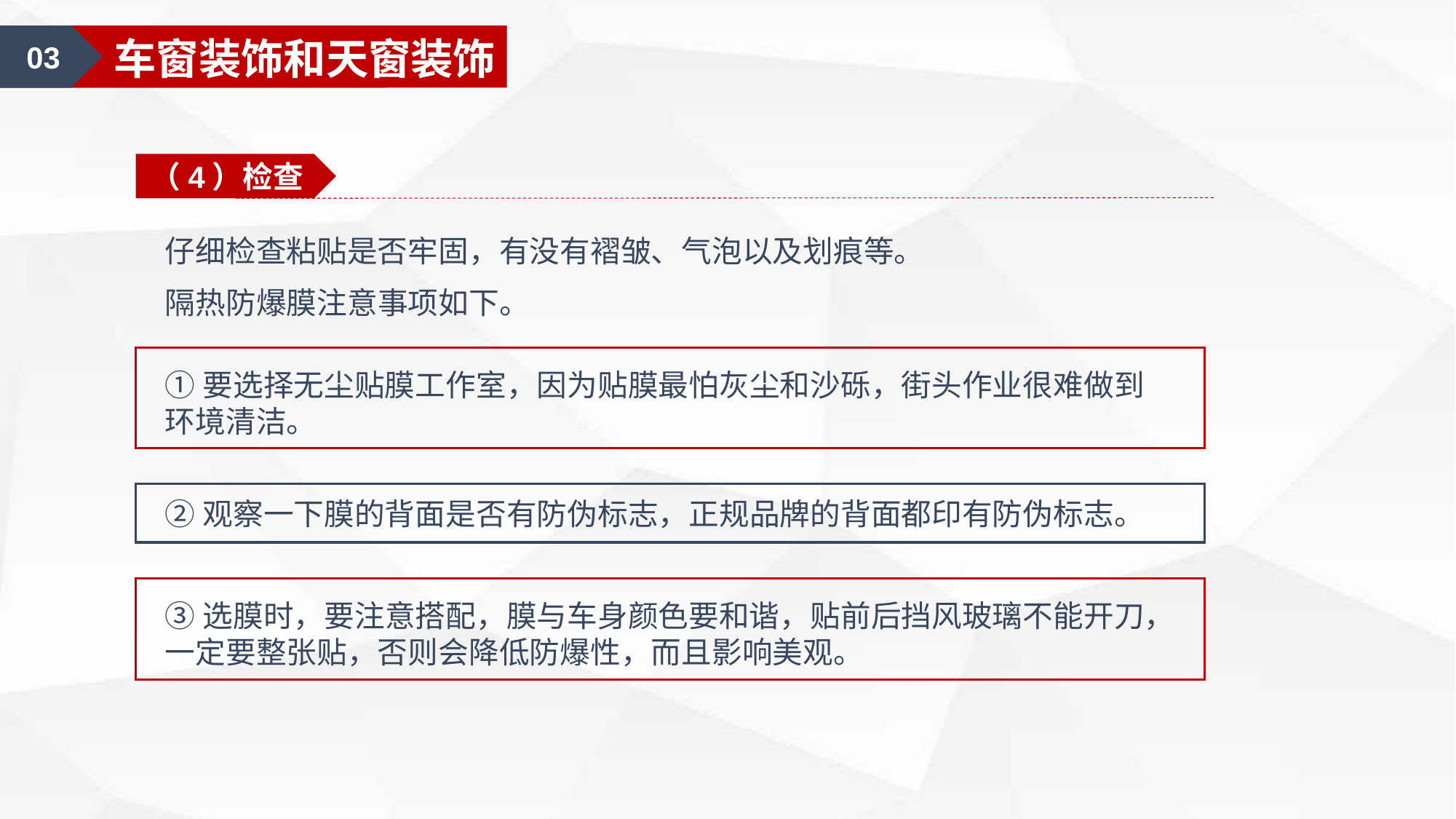

02
漆面美容护理

03
车窗装饰和天窗装饰
（4）检查
仔细检查粘贴是否牢固，有没有褶皱、气泡以及划痕等。
隔热防爆膜注意事项如下。

①要选择无尘贴膜工作室，因为贴膜最怕灰尘和沙砾，街头作业很难做到环境清洁。

②观察一下膜的背面是否有防伪标志，正规品牌的背面都印有防伪标志。

③选膜时，要注意搭配，膜与车身颜色要和谐，贴前后挡风玻璃不能开刀，一定要整张贴，否则会降低防爆性，而且影响美观。